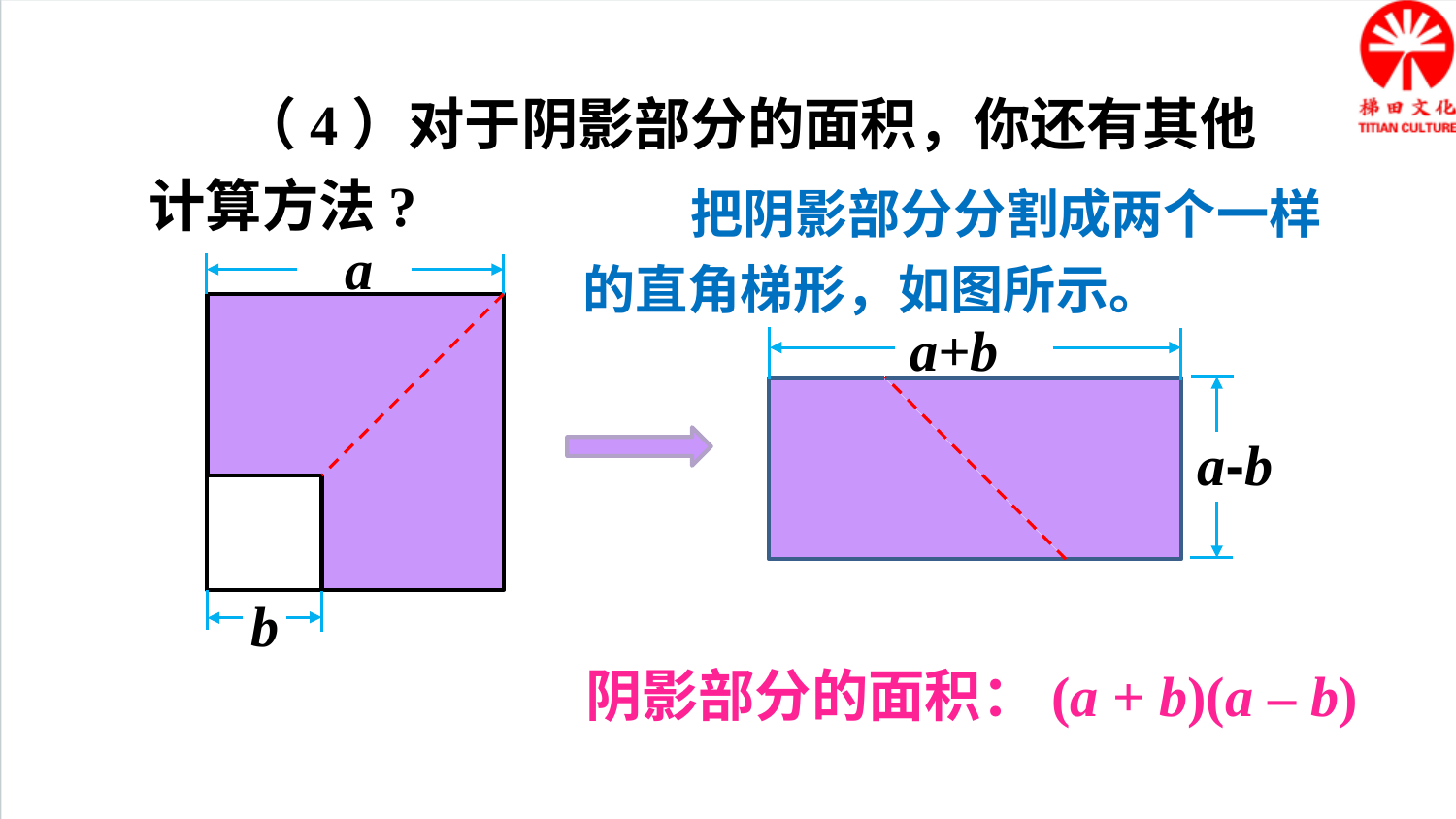

（4）对于阴影部分的面积，你还有其他计算方法?
        把阴影部分分割成两个一样的直角梯形，如图所示。
a
a+b

a-b

b
阴影部分的面积：(a + b)(a – b)